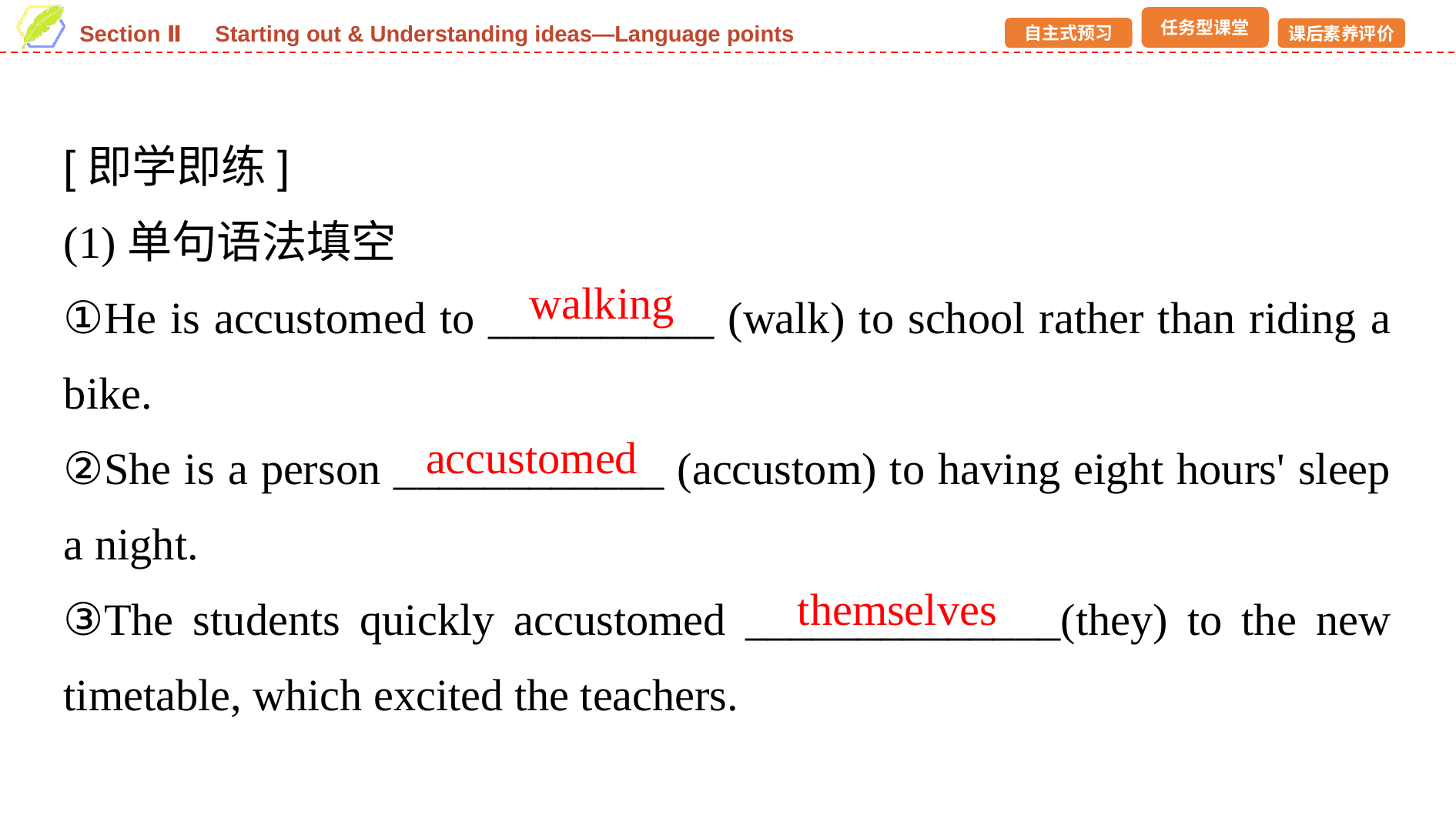

[即学即练]
(1)单句语法填空
①He is accustomed to __________ (walk) to school rather than riding a bike.
②She is a person ____________ (accustom) to having eight hours' sleep a night.
③The students quickly accustomed ______________(they) to the new timetable, which excited the teachers.
walking
accustomed
themselves